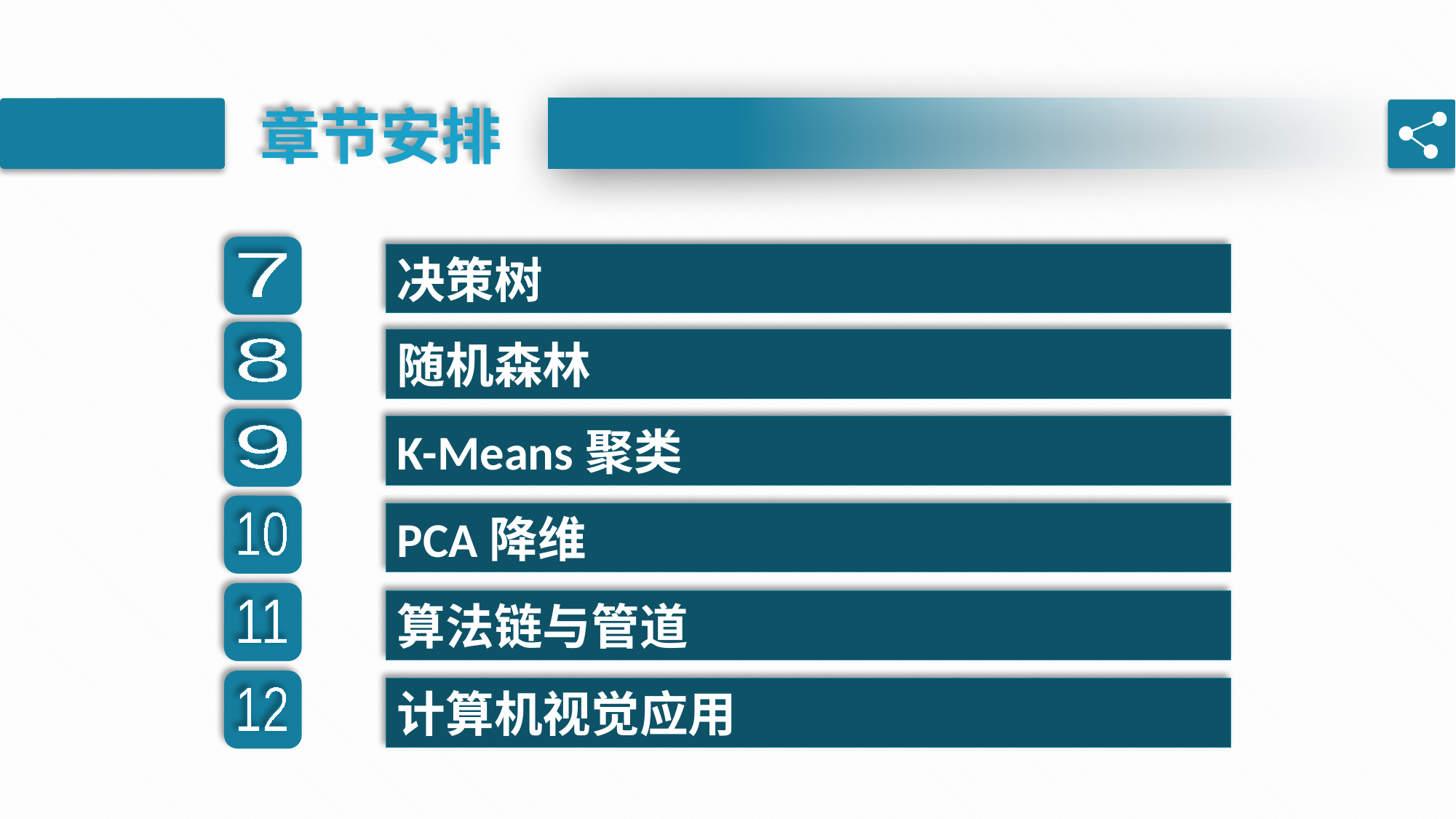

章节安排

决策树
7

随机森林
8

K-Means聚类
9

PCA降维
10

算法链与管道
11

计算机视觉应用
12